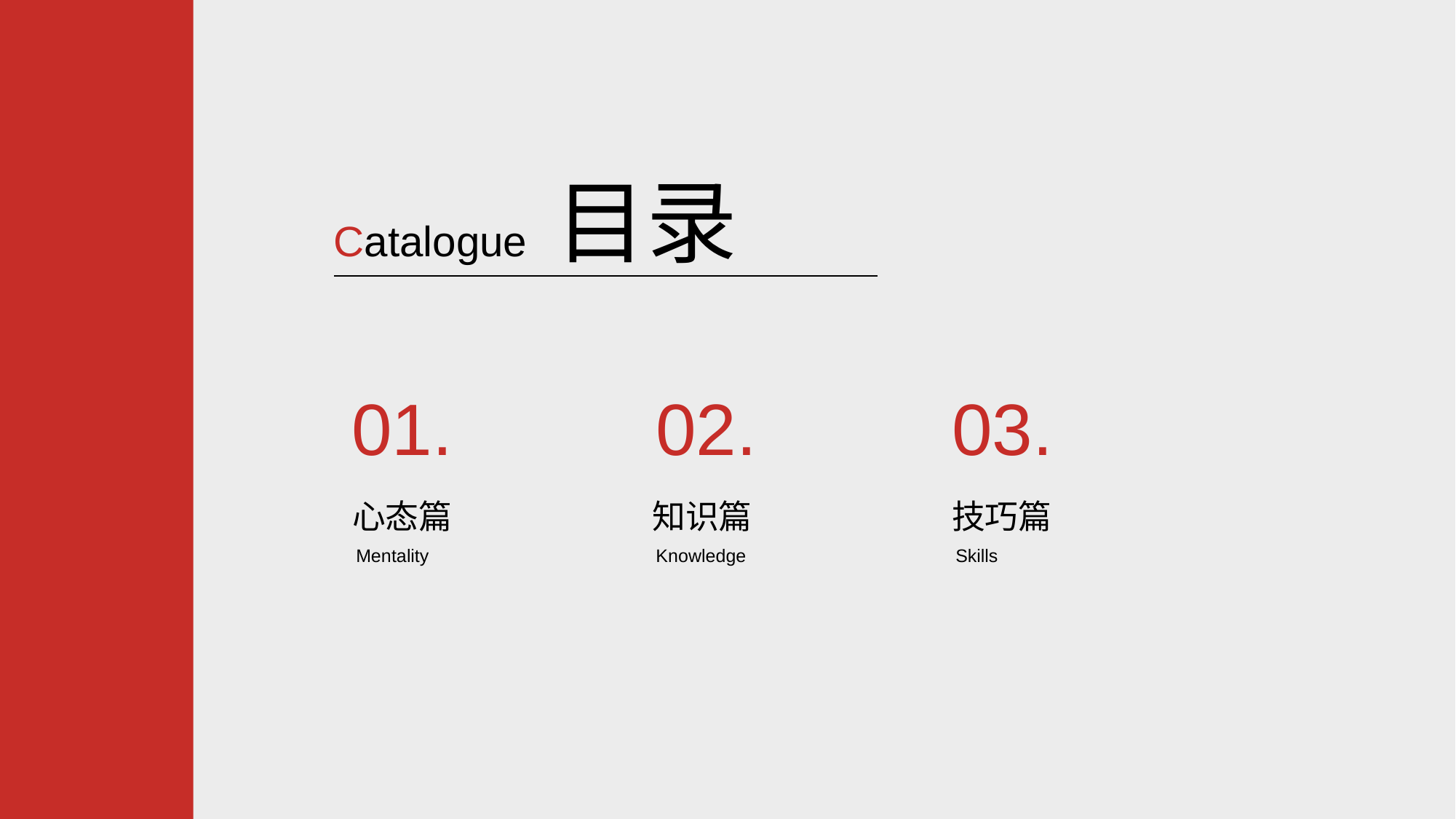

目录
Catalogue
01.
02.
03.
心态篇
知识篇
技巧篇
Mentality
Knowledge
Skills